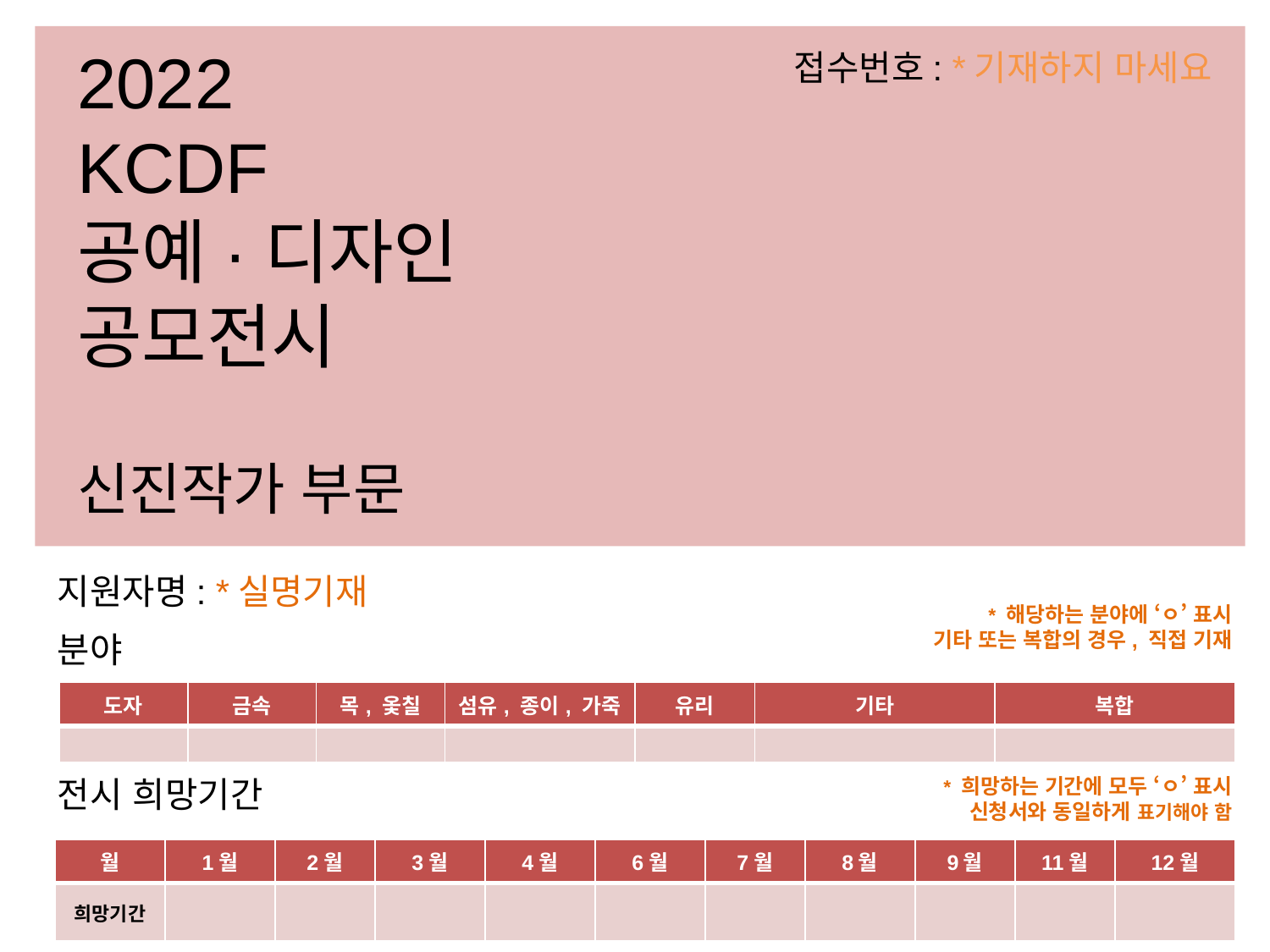

2022
KCDF
공예·디자인
공모전시

신진작가 부문
접수번호: *기재하지 마세요
지원자명: *실명기재
* 해당하는 분야에 ‘ㅇ’ 표시
기타 또는 복합의 경우, 직접 기재
분야
| 도자 | 금속 | 목, 옻칠 | 섬유, 종이, 가죽 | 유리 | 기타 | 복합 |
| --- | --- | --- | --- | --- | --- | --- |
|  |  |  |  |  |  |  |
전시 희망기간
* 희망하는 기간에 모두 ‘ㅇ’ 표시
신청서와 동일하게 표기해야 함
| 월 | 1월 | 2월 | 3월 | 4월 | 6월 | 7월 | 8월 | 9월 | 11월 | 12월 |
| --- | --- | --- | --- | --- | --- | --- | --- | --- | --- | --- |
| 희망기간 |  |  |  |  |  |  |  |  |  |  |